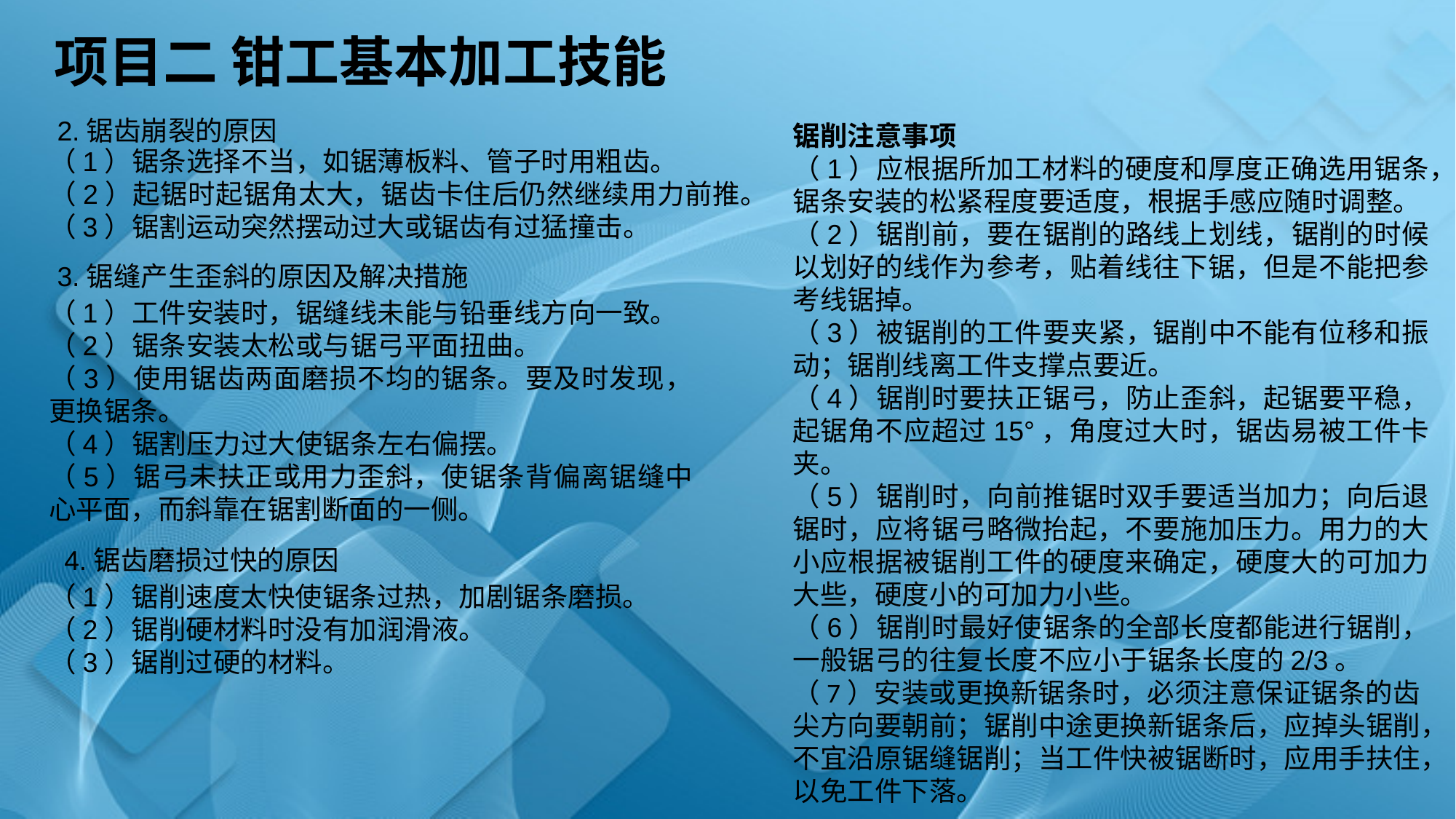

项目二 钳工基本加工技能
2.锯齿崩裂的原因
锯削注意事项
（1）应根据所加工材料的硬度和厚度正确选用锯条，锯条安装的松紧程度要适度，根据手感应随时调整。
（2）锯削前，要在锯削的路线上划线，锯削的时候以划好的线作为参考，贴着线往下锯，但是不能把参考线锯掉。
（3）被锯削的工件要夹紧，锯削中不能有位移和振动；锯削线离工件支撑点要近。
（4）锯削时要扶正锯弓，防止歪斜，起锯要平稳，起锯角不应超过15°，角度过大时，锯齿易被工件卡夹。
（5）锯削时，向前推锯时双手要适当加力；向后退锯时，应将锯弓略微抬起，不要施加压力。用力的大小应根据被锯削工件的硬度来确定，硬度大的可加力大些，硬度小的可加力小些。
（6）锯削时最好使锯条的全部长度都能进行锯削，一般锯弓的往复长度不应小于锯条长度的2/3。
（7）安装或更换新锯条时，必须注意保证锯条的齿尖方向要朝前；锯削中途更换新锯条后，应掉头锯削，不宜沿原锯缝锯削；当工件快被锯断时，应用手扶住，以免工件下落。
（1）锯条选择不当，如锯薄板料、管子时用粗齿。
（2）起锯时起锯角太大，锯齿卡住后仍然继续用力前推。
（3）锯割运动突然摆动过大或锯齿有过猛撞击。
3.锯缝产生歪斜的原因及解决措施
（1）工件安装时，锯缝线未能与铅垂线方向一致。
（2）锯条安装太松或与锯弓平面扭曲。
（3）使用锯齿两面磨损不均的锯条。要及时发现，更换锯条。
（4）锯割压力过大使锯条左右偏摆。
（5）锯弓未扶正或用力歪斜，使锯条背偏离锯缝中心平面，而斜靠在锯割断面的一侧。
4.锯齿磨损过快的原因
（1）锯削速度太快使锯条过热，加剧锯条磨损。
（2）锯削硬材料时没有加润滑液。
（3）锯削过硬的材料。